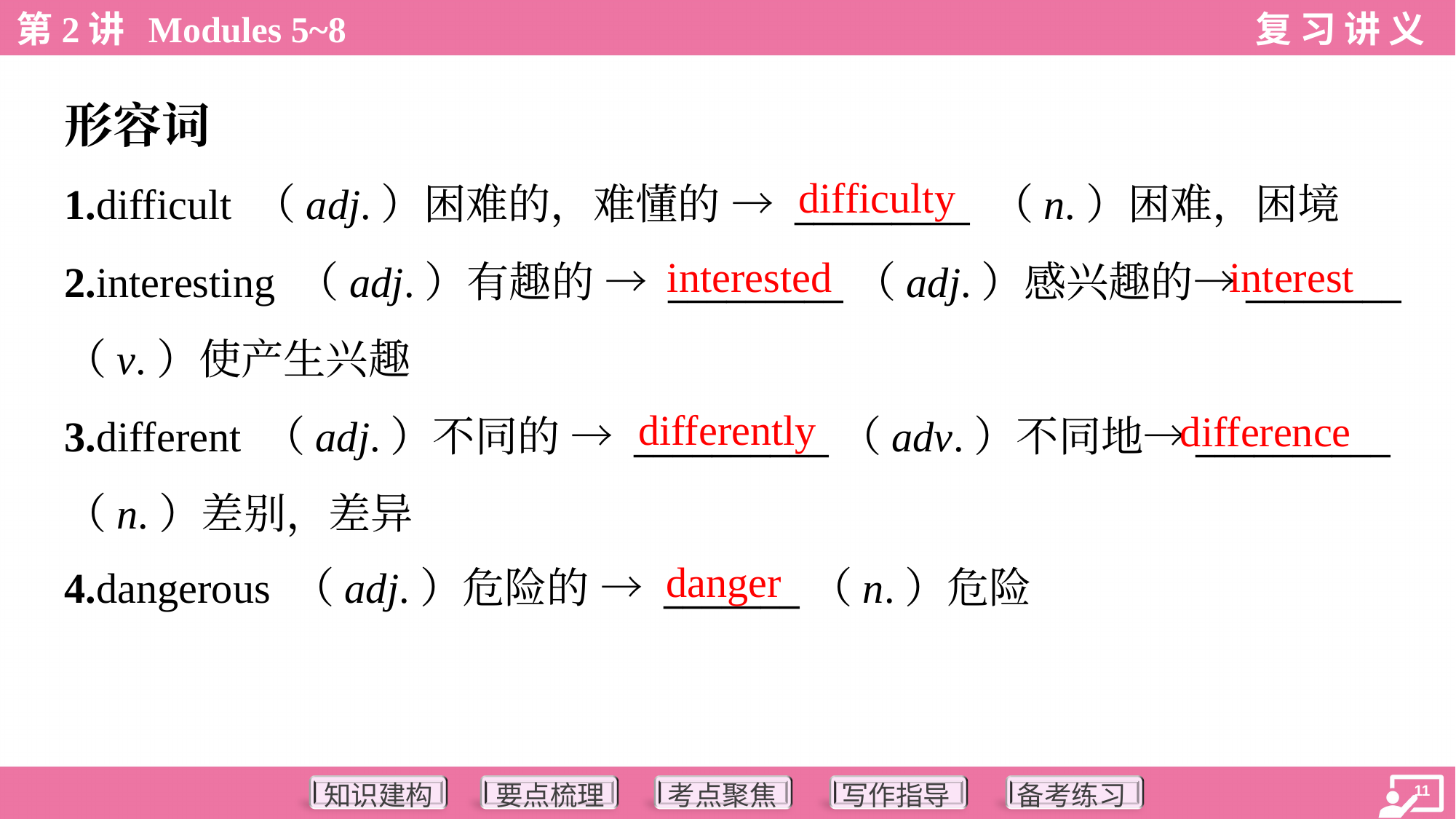

形容词
difficulty
1.difficult （adj.）困难的，难懂的 → _________ （n.）困难，困境
2.interesting （adj.）有趣的 → _________（adj.）感兴趣的→________
（v.）使产生兴趣
3.different （adj.）不同的 → __________（adv.）不同地→__________
（n.）差别，差异
4.dangerous （adj.）危险的 → _______（n.）危险
interested
interest
differently
difference
danger